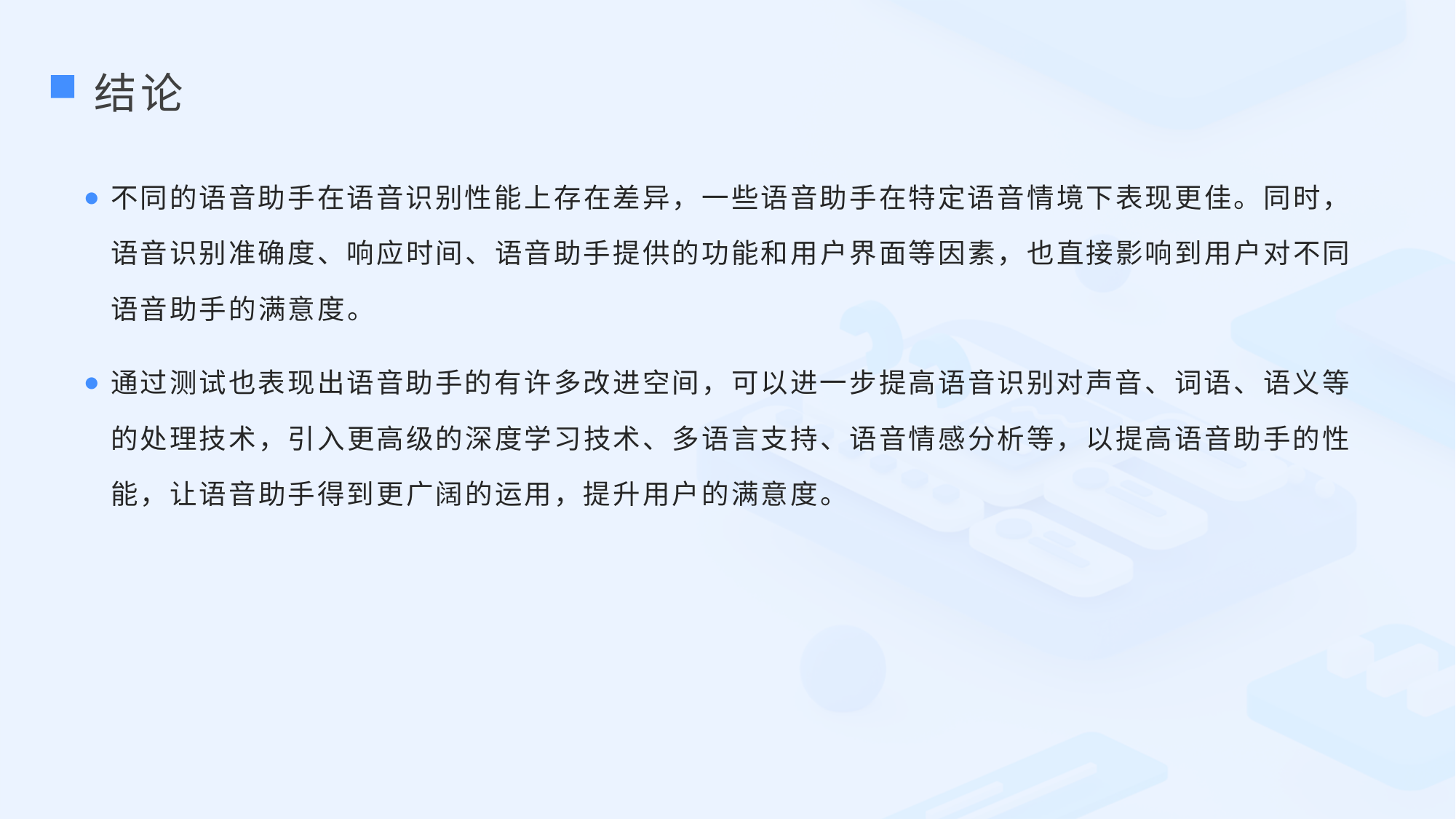

结论
不同的语音助手在语音识别性能上存在差异，一些语音助手在特定语音情境下表现更佳。同时，语音识别准确度、响应时间、语音助手提供的功能和用户界面等因素，也直接影响到用户对不同语音助手的满意度。
通过测试也表现出语音助手的有许多改进空间，可以进一步提高语音识别对声音、词语、语义等的处理技术，引入更高级的深度学习技术、多语言支持、语音情感分析等，以提高语音助手的性能，让语音助手得到更广阔的运用，提升用户的满意度。